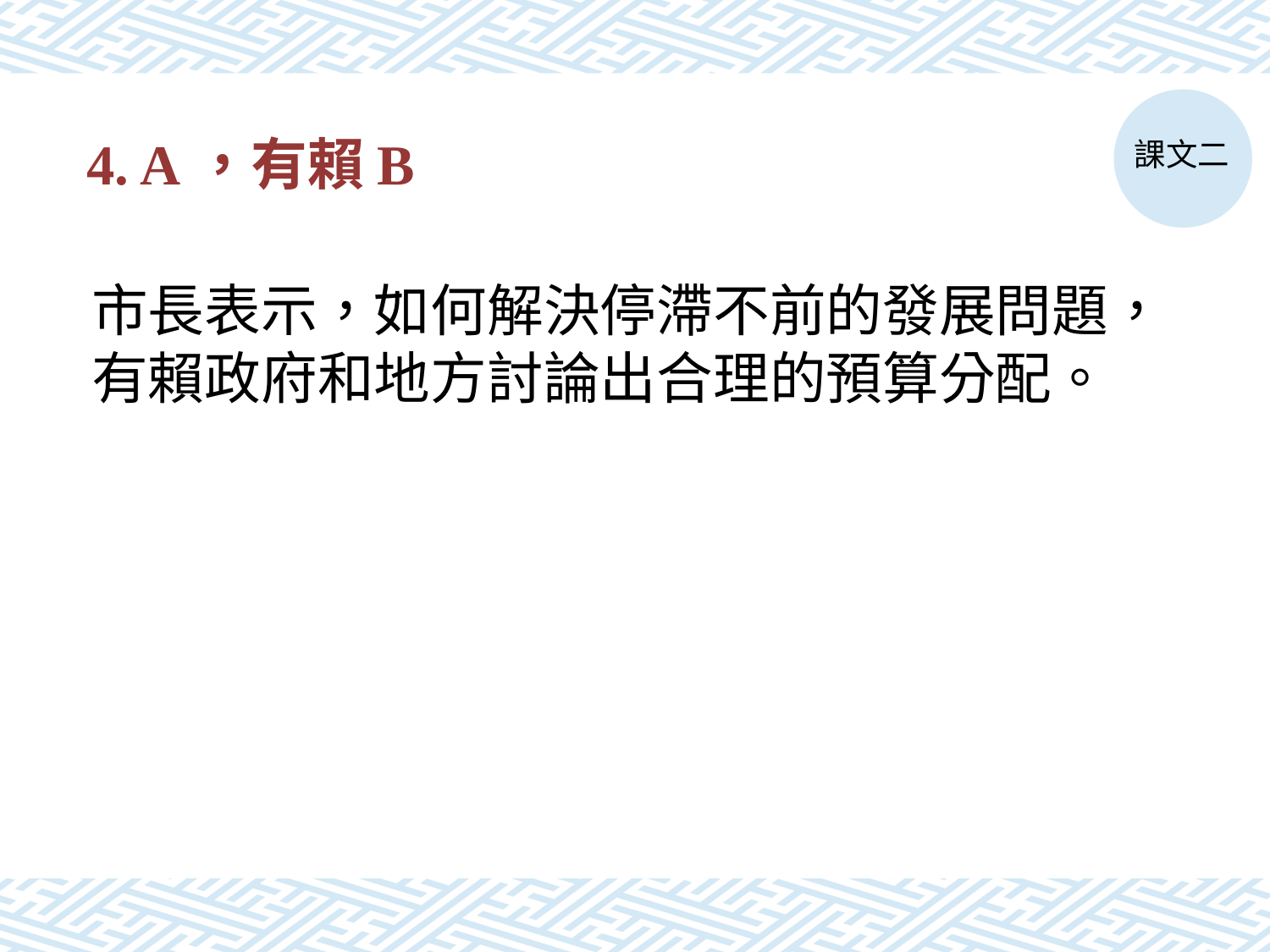

課文二
# 4. A，有賴B
市長表示，如何解決停滯不前的發展問題，有賴政府和地方討論出合理的預算分配。